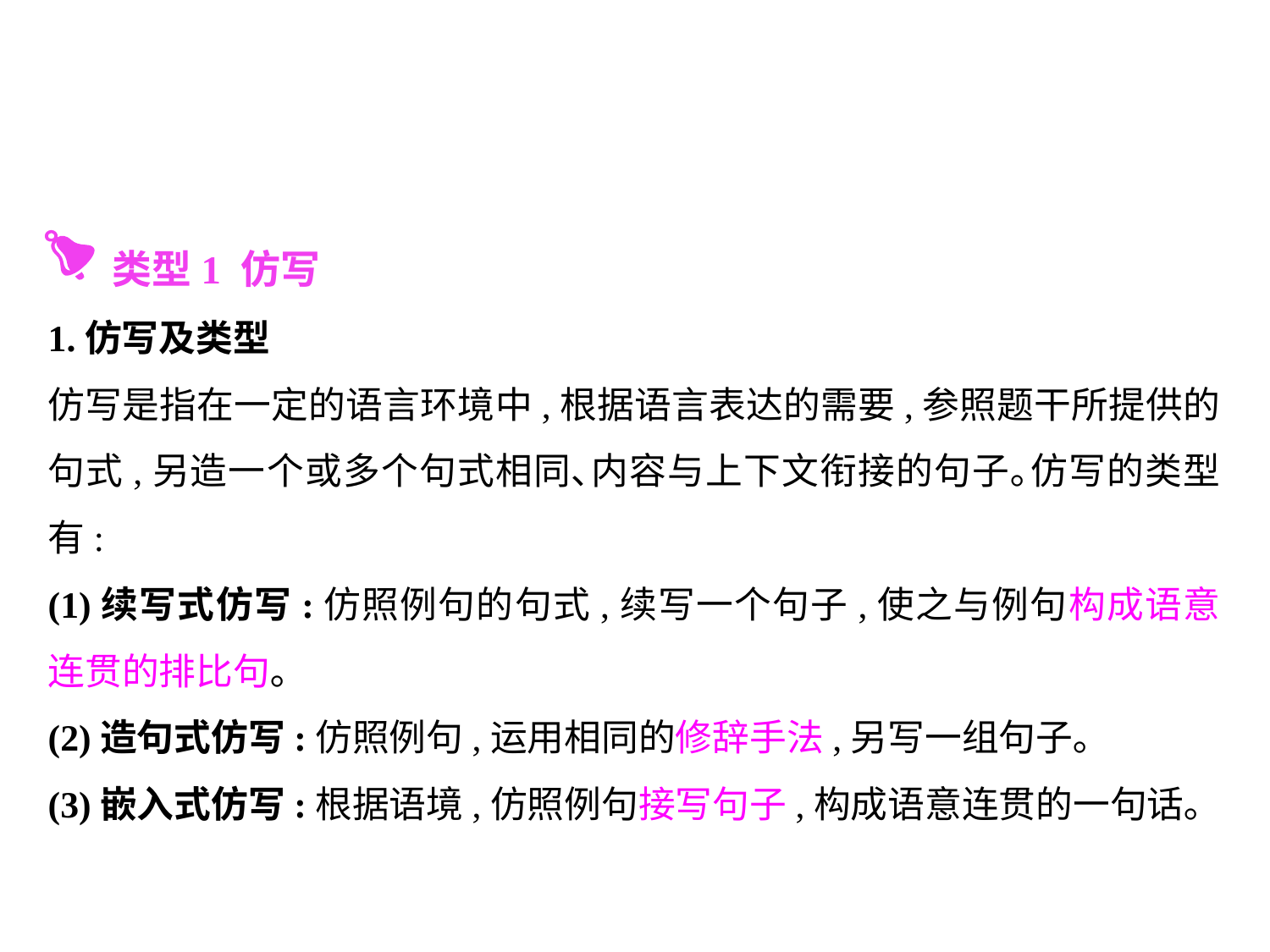

类型1 仿写

1.仿写及类型
仿写是指在一定的语言环境中,根据语言表达的需要,参照题干所提供的句式,另造一个或多个句式相同､内容与上下文衔接的句子｡仿写的类型有:
(1)续写式仿写:仿照例句的句式,续写一个句子,使之与例句构成语意连贯的排比句｡
(2)造句式仿写:仿照例句,运用相同的修辞手法,另写一组句子｡
(3)嵌入式仿写:根据语境,仿照例句接写句子,构成语意连贯的一句话｡